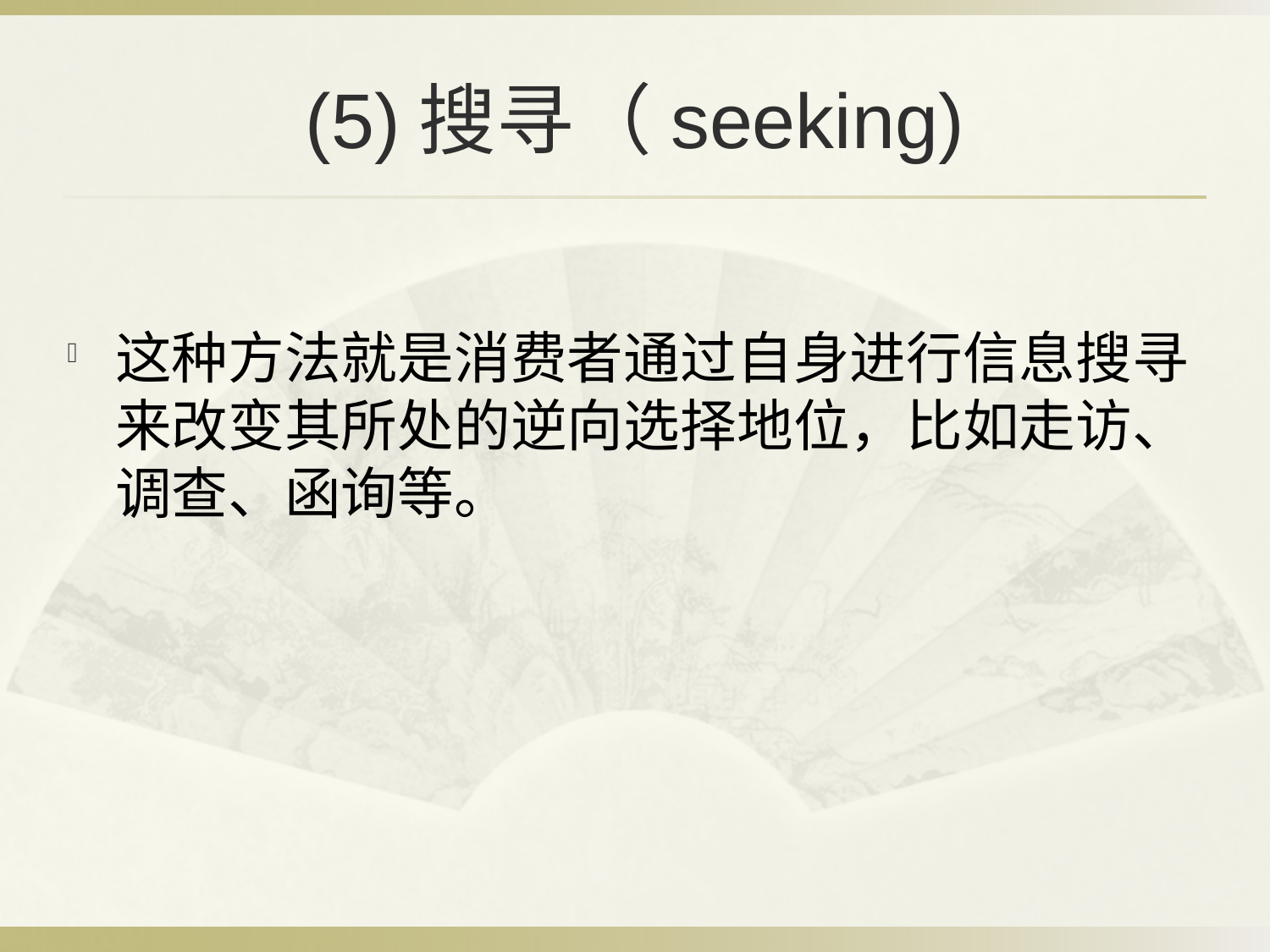

# (5)搜寻（seeking)
这种方法就是消费者通过自身进行信息搜寻来改变其所处的逆向选择地位，比如走访、调查、函询等。